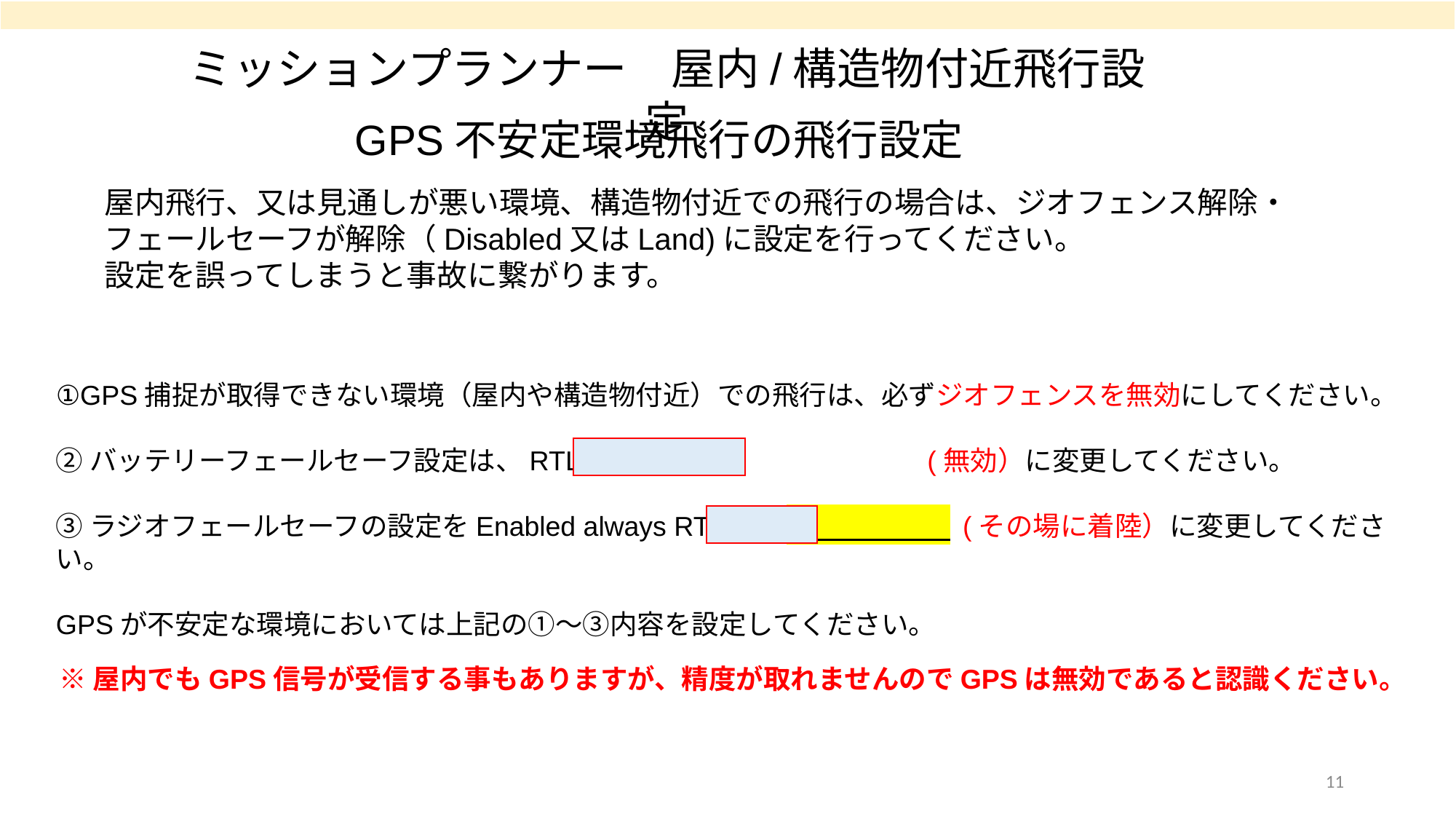

ミッションプランナー　屋内/構造物付近飛行設定
# GPS不安定環境飛行の飛行設定
屋内飛行、又は見通しが悪い環境、構造物付近での飛行の場合は、ジオフェンス解除・
フェールセーフが解除（Disabled又はLand)に設定を行ってください。
設定を誤ってしまうと事故に繋がります。

①GPS捕捉が取得できない環境（屋内や構造物付近）での飛行は、必ずジオフェンスを無効にしてください。

②バッテリーフェールセーフ設定は、RTLから　　　　　　　　　　 (無効）に変更してください。

③ラジオフェールセーフの設定をEnabled always RTLから　　　　　　 (その場に着陸）に変更してください。

GPSが不安定な環境においては上記の①～③内容を設定してください。

※屋内でもGPS信号が受信する事もありますが、精度が取れませんのでGPSは無効であると認識ください。
11